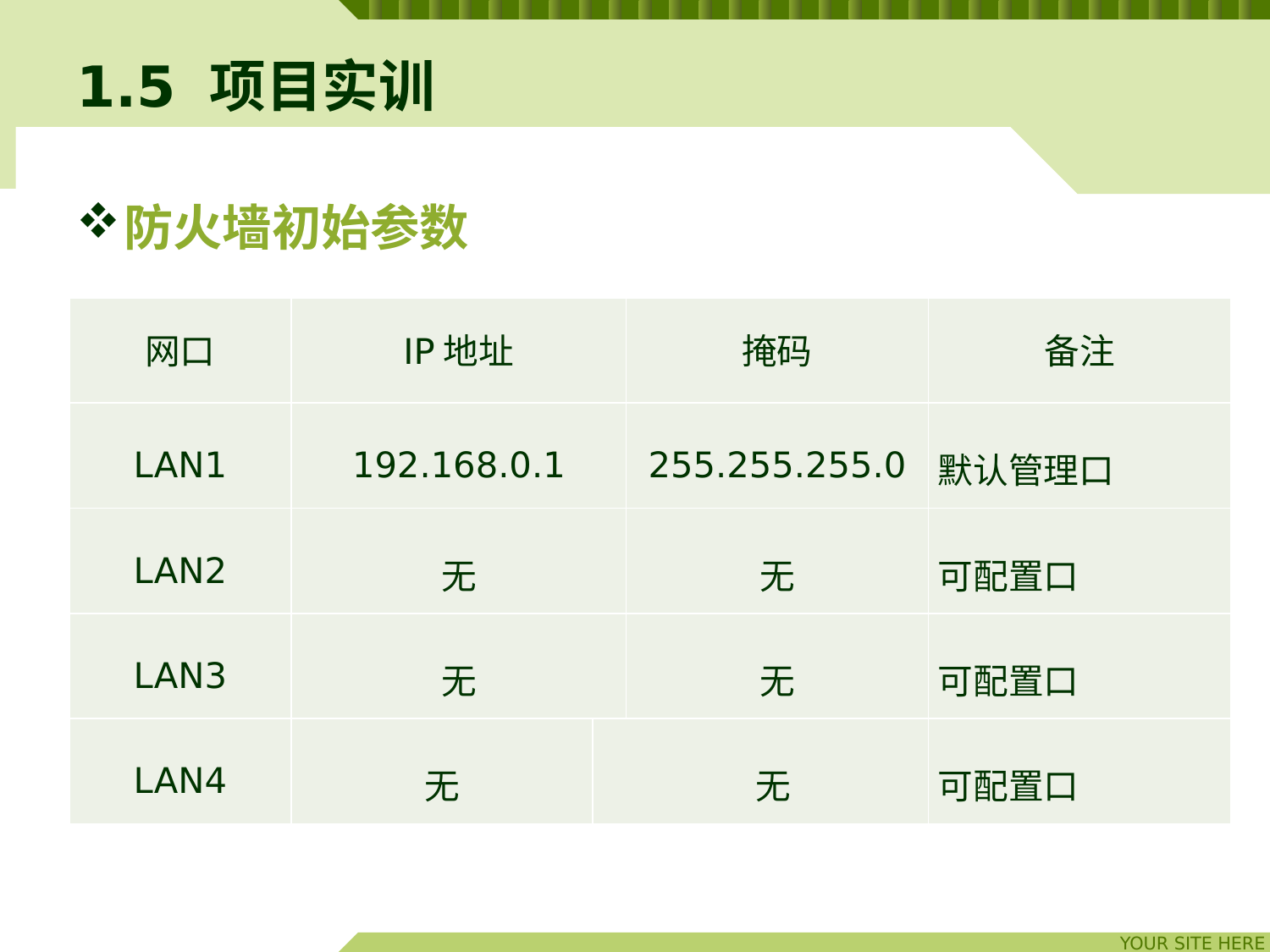

# 1.5 项目实训
防火墙初始参数

| 网口 | IP地址 |  | 掩码 | 备注 |
| --- | --- | --- | --- | --- |
| LAN1 | 192.168.0.1 |  | 255.255.255.0 | 默认管理口 |
| LAN2 | 无 |  | 无 | 可配置口 |
| LAN3 | 无 |  | 无 | 可配置口 |
| LAN4 | 无 | 无 |  | 可配置口 |